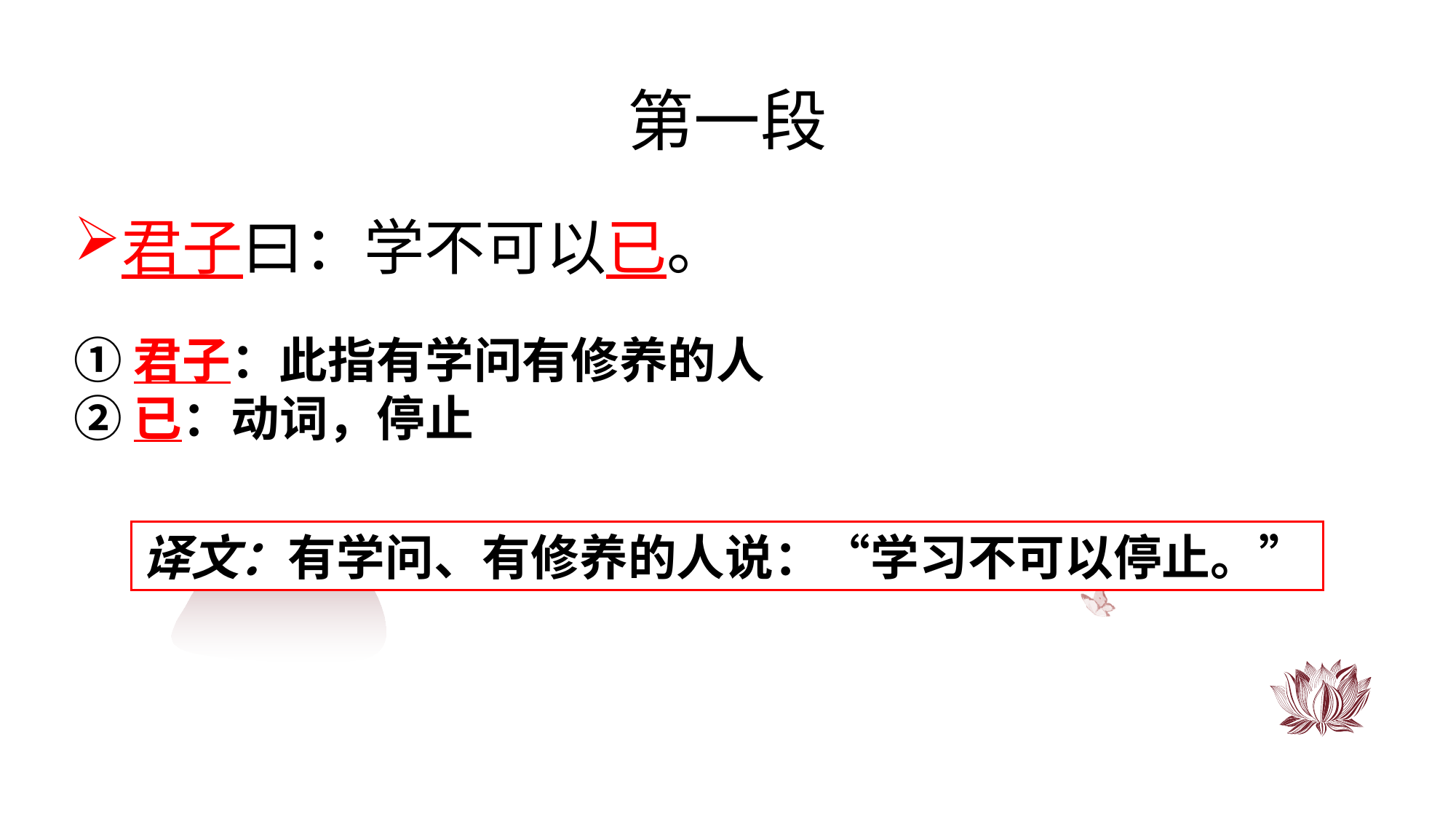

第一段

君子曰：学不可以已。

①君子：此指有学问有修养的人
②已：动词，停止
译文：有学问、有修养的人说：“学习不可以停止。”